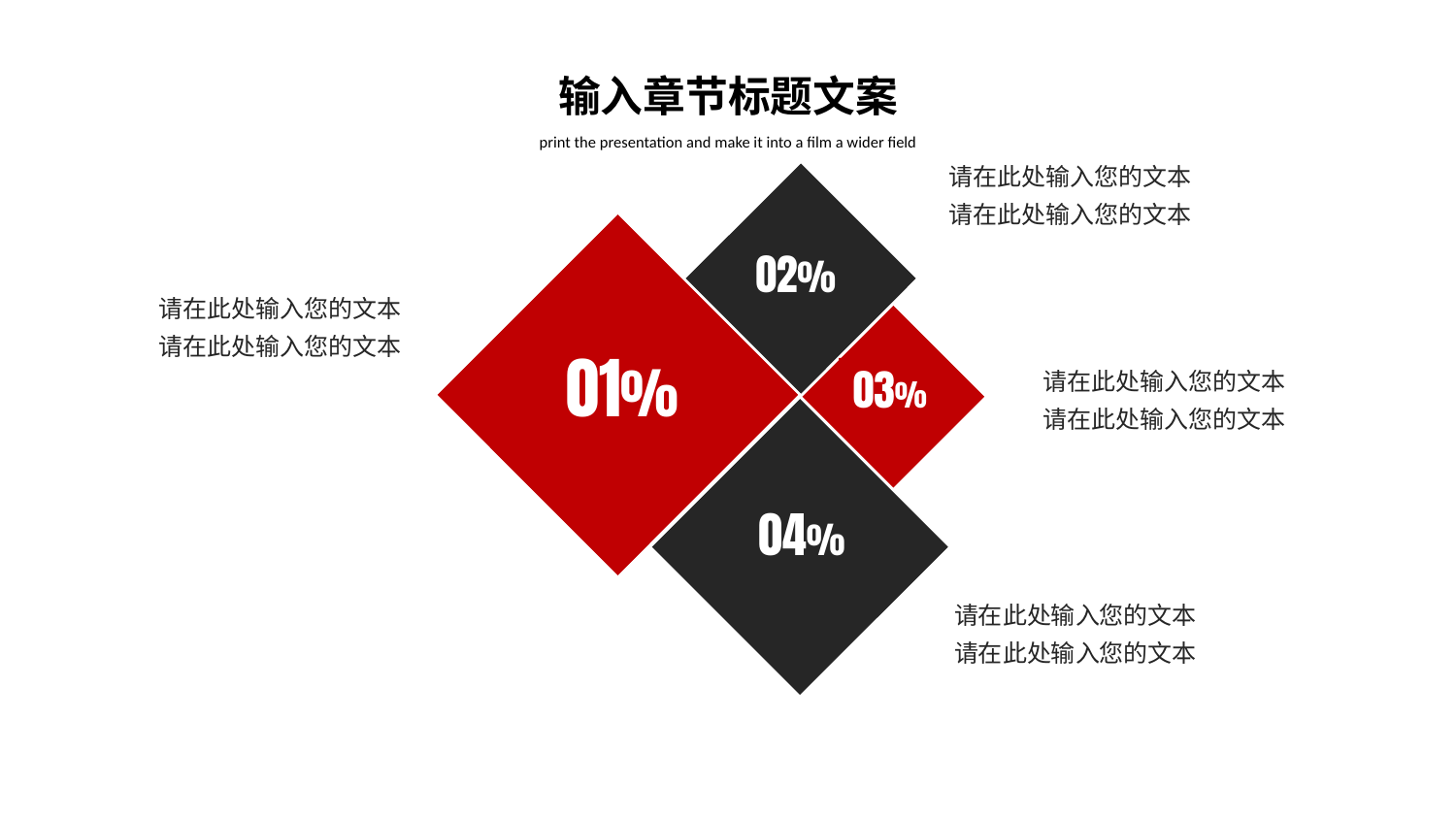

输入章节标题文案
print the presentation and make it into a film a wider field
请在此处输入您的文本
请在此处输入您的文本

02%

01%
请在此处输入您的文本
请在此处输入您的文本

03%
请在此处输入您的文本
请在此处输入您的文本

04%
请在此处输入您的文本
请在此处输入您的文本